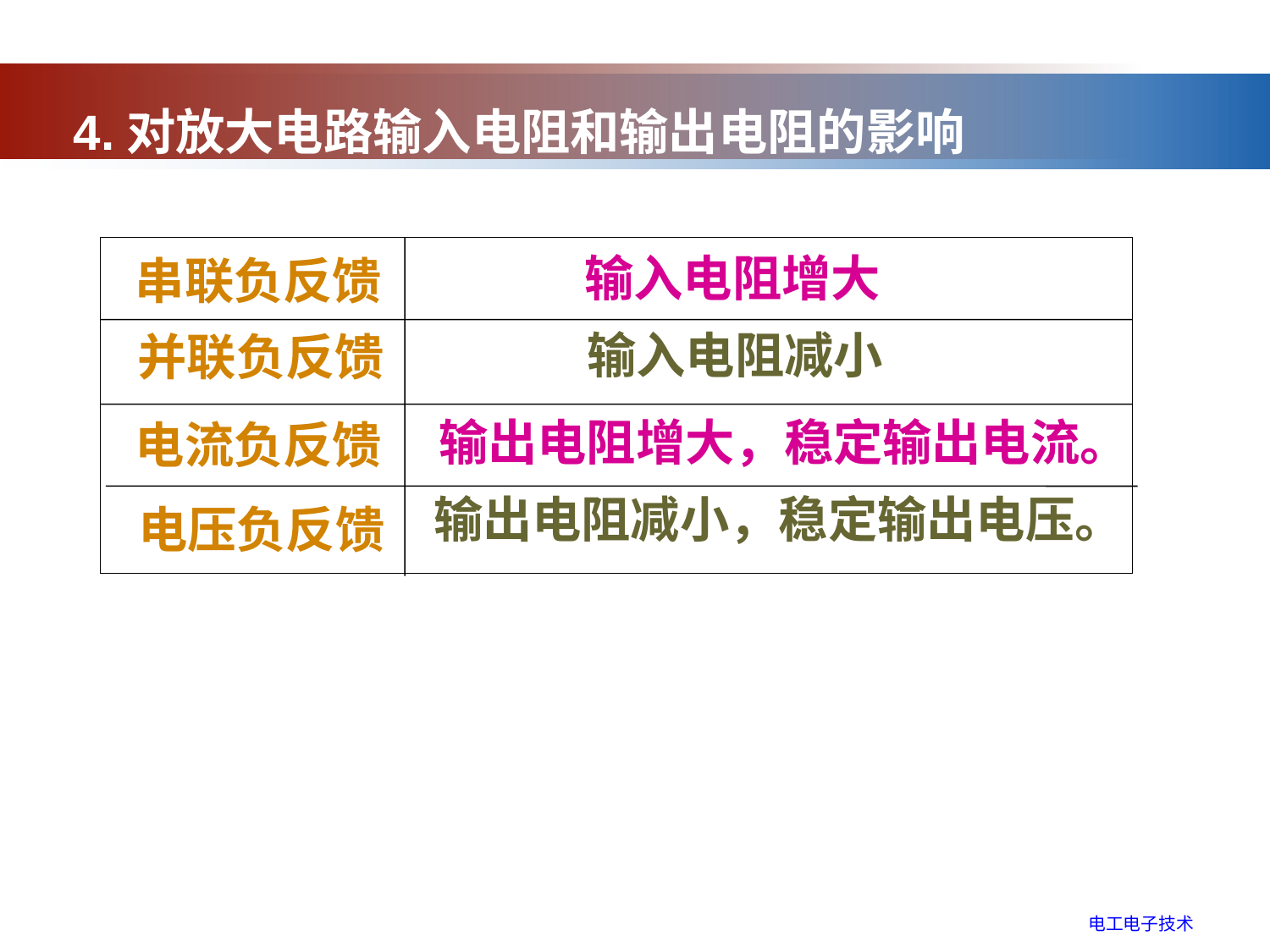

4.对放大电路输入电阻和输出电阻的影响

串联负反馈

并联负反馈

电流负反馈

电压负反馈
输入电阻增大
输入电阻减小
输出电阻增大，稳定输出电流。
输出电阻减小，稳定输出电压。
电工电子技术